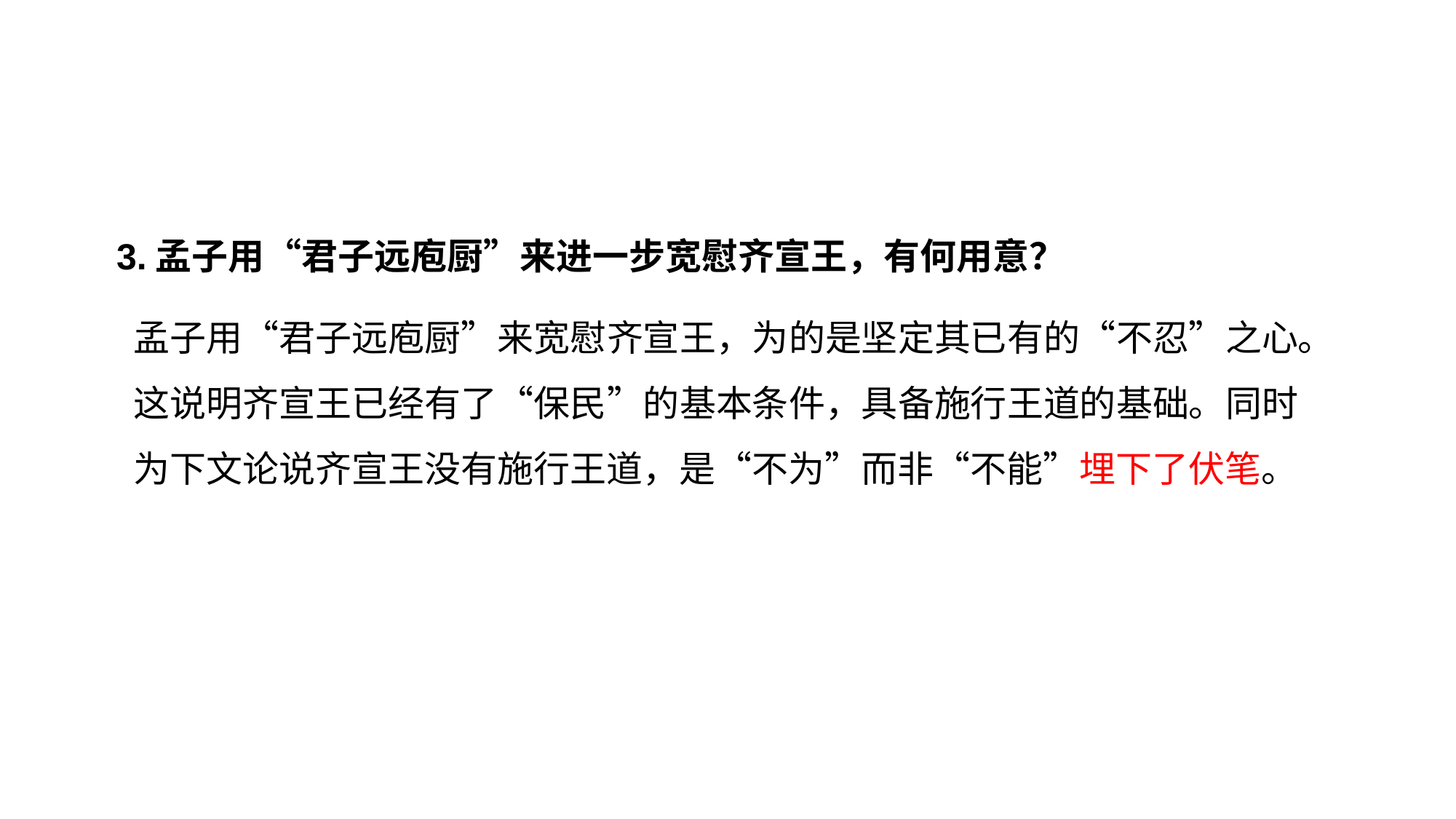

3.孟子用“君子远庖厨”来进一步宽慰齐宣王，有何用意？
孟子用“君子远庖厨”来宽慰齐宣王，为的是坚定其已有的“不忍”之心。这说明齐宣王已经有了“保民”的基本条件，具备施行王道的基础。同时为下文论说齐宣王没有施行王道，是“不为”而非“不能”埋下了伏笔。